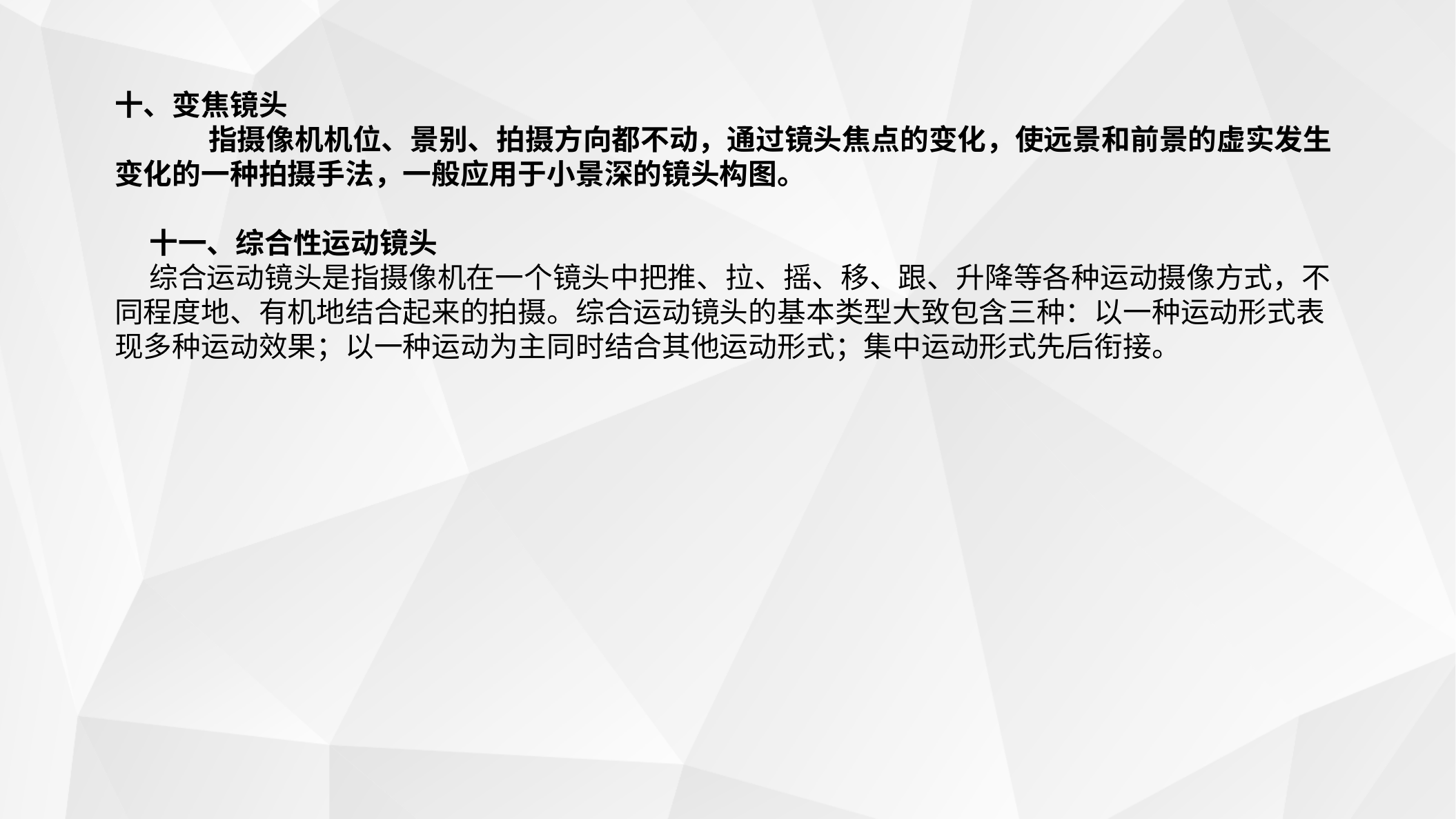

十、变焦镜头        指摄像机机位、景别、拍摄方向都不动，通过镜头焦点的变化，使远景和前景的虚实发生变化的一种拍摄手法，一般应用于小景深的镜头构图。

十一、综合性运动镜头
综合运动镜头是指摄像机在一个镜头中把推、拉、摇、移、跟、升降等各种运动摄像方式，不同程度地、有机地结合起来的拍摄。综合运动镜头的基本类型大致包含三种：以一种运动形式表现多种运动效果；以一种运动为主同时结合其他运动形式；集中运动形式先后衔接。